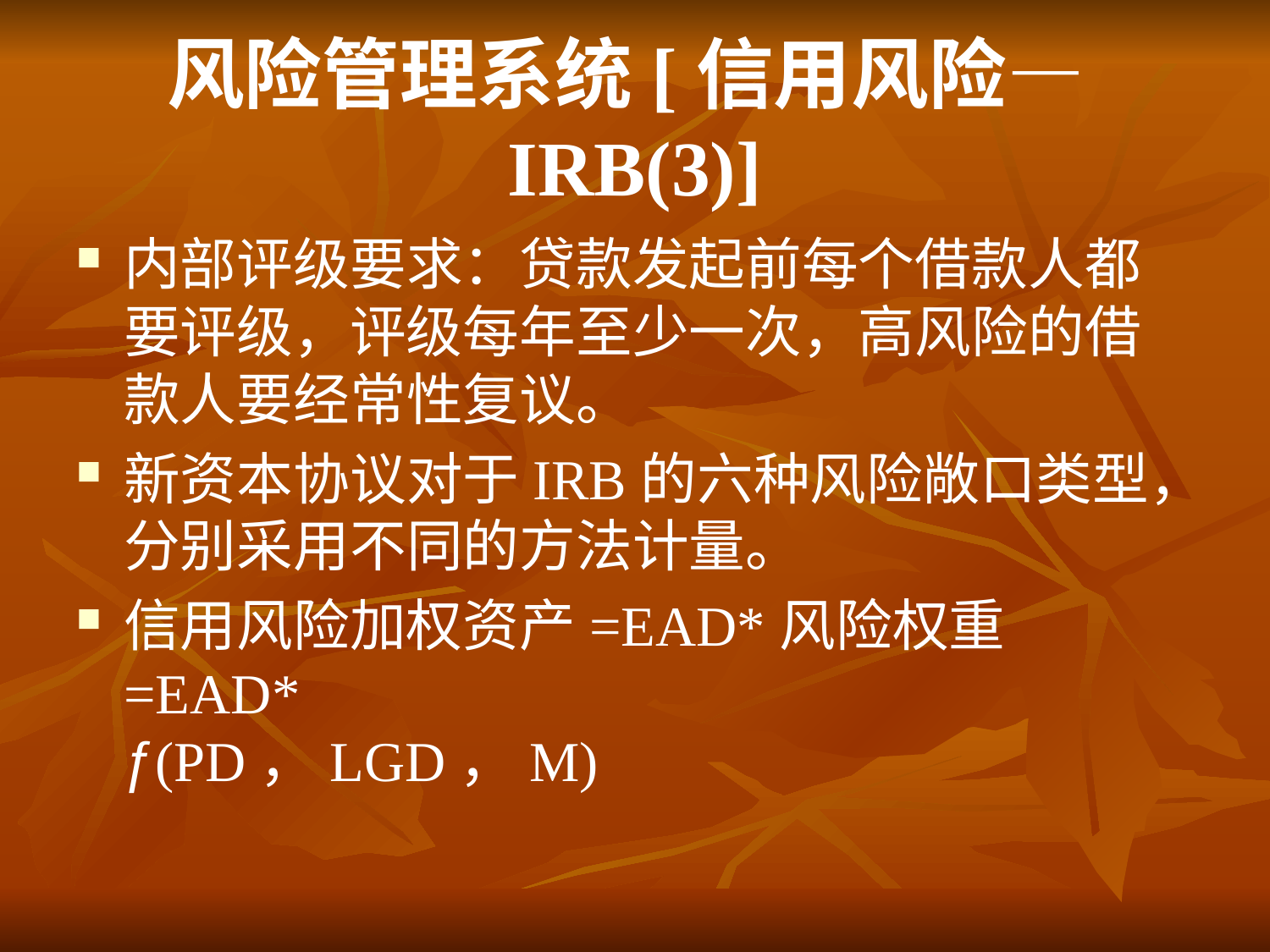

# 风险管理系统[信用风险—IRB(3)]
内部评级要求：贷款发起前每个借款人都要评级，评级每年至少一次，高风险的借款人要经常性复议。
新资本协议对于IRB的六种风险敞口类型，分别采用不同的方法计量。
信用风险加权资产=EAD*风险权重=EAD*
ƒ(PD，LGD，M)